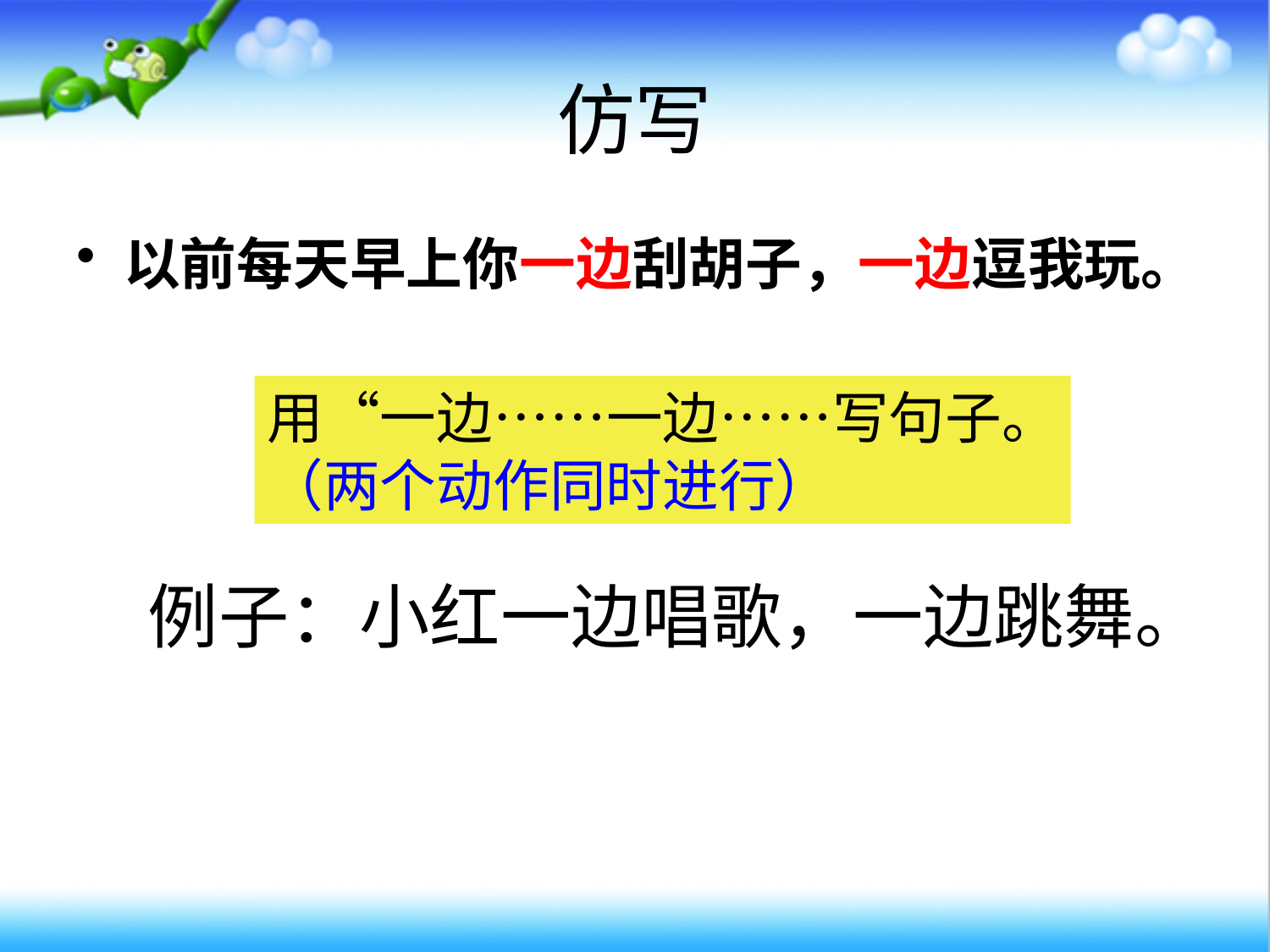

# 仿写
以前每天早上你一边刮胡子，一边逗我玩。
用“一边……一边……写句子。
（两个动作同时进行）
例子：小红一边唱歌，一边跳舞。